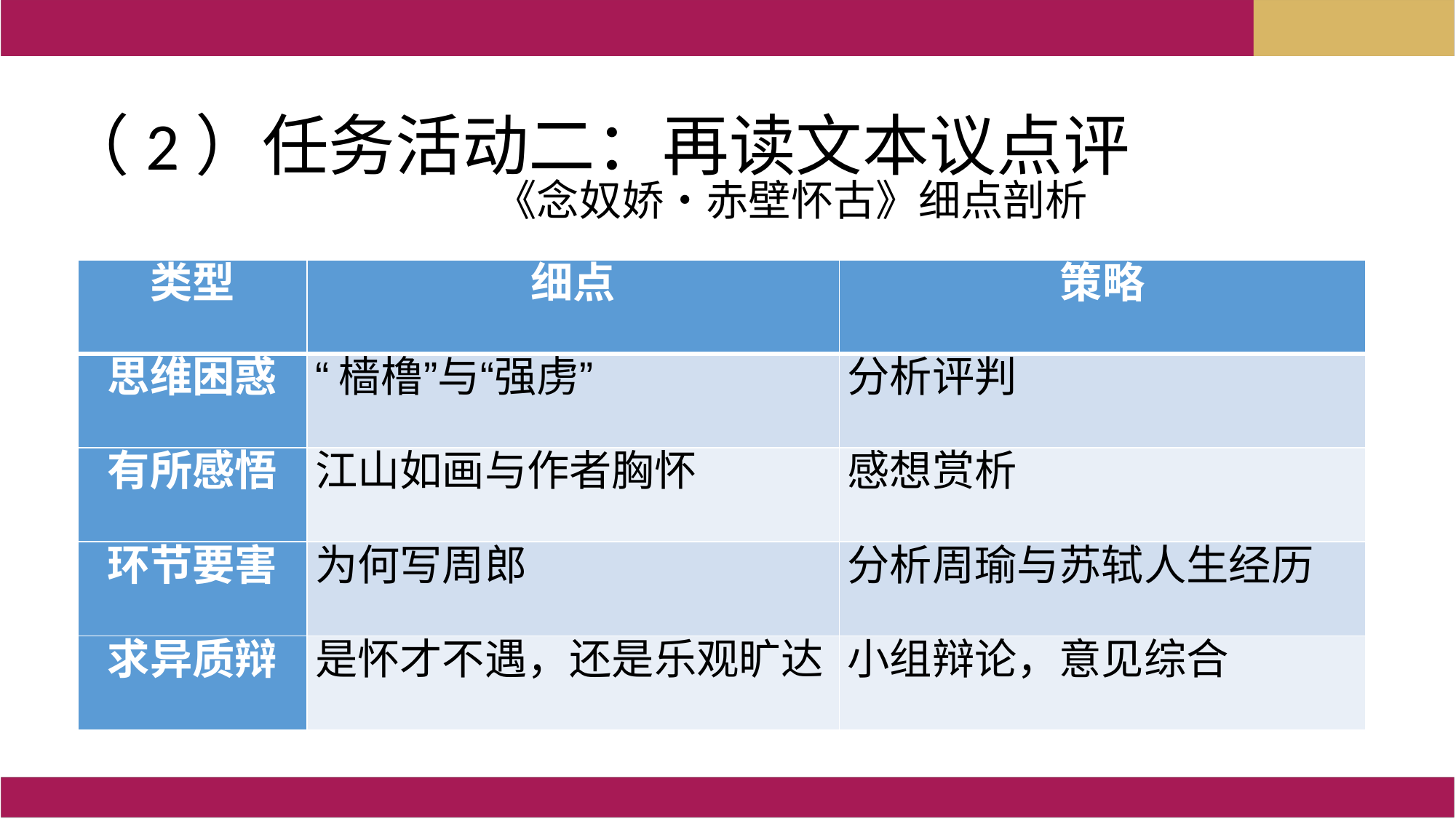

（2）任务活动二：再读文本议点评
《念奴娇•赤壁怀古》细点剖析

| 类型 | 细点 | 策略 |
| --- | --- | --- |
| 思维困惑 | “樯橹”与“强虏” | 分析评判 |
| 有所感悟 | 江山如画与作者胸怀 | 感想赏析 |
| 环节要害 | 为何写周郎 | 分析周瑜与苏轼人生经历 |
| 求异质辩 | 是怀才不遇，还是乐观旷达 | 小组辩论，意见综合 |